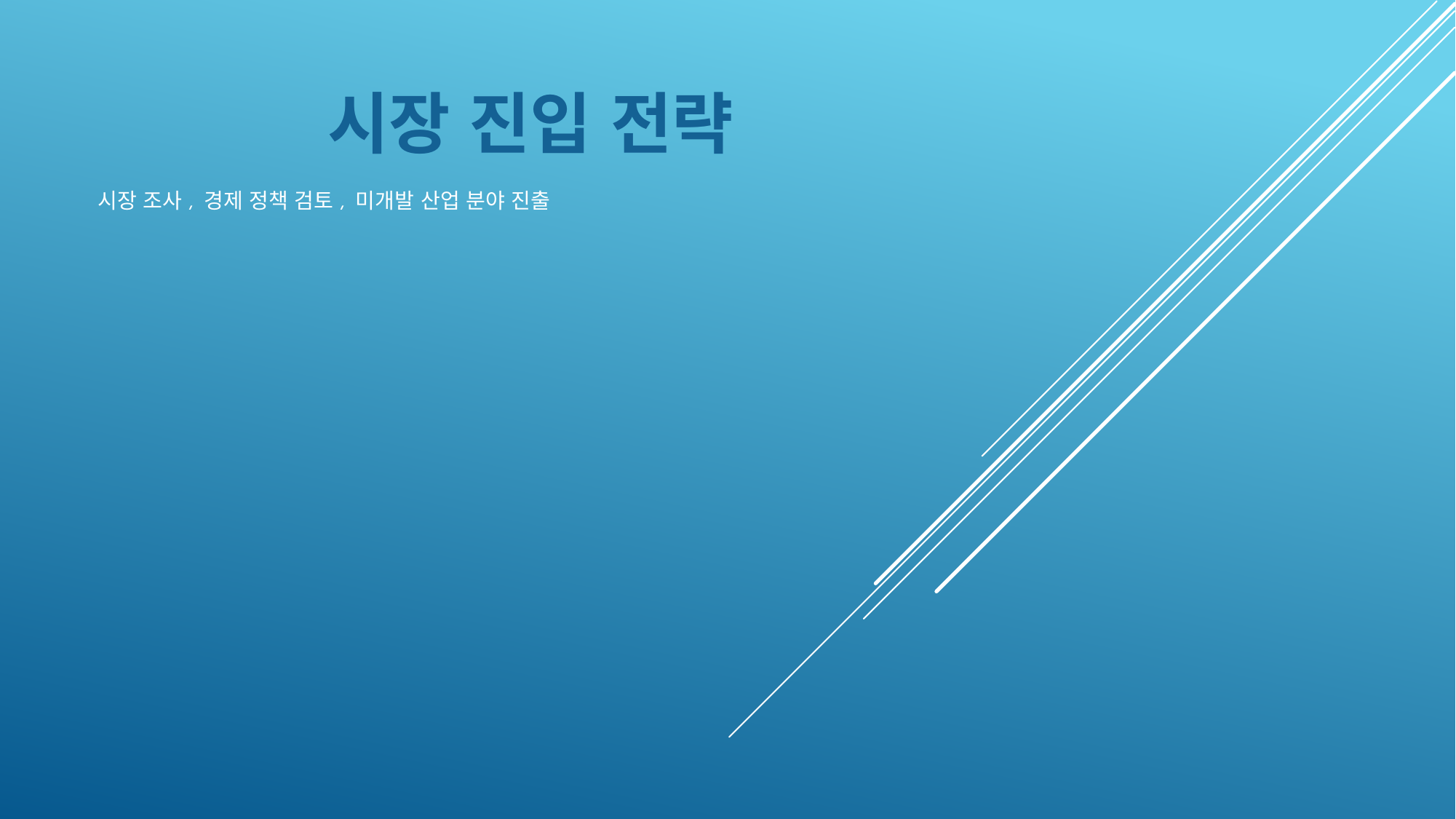

시장 진입 전략
 시장 조사, 경제 정책 검토, 미개발 산업 분야 진출